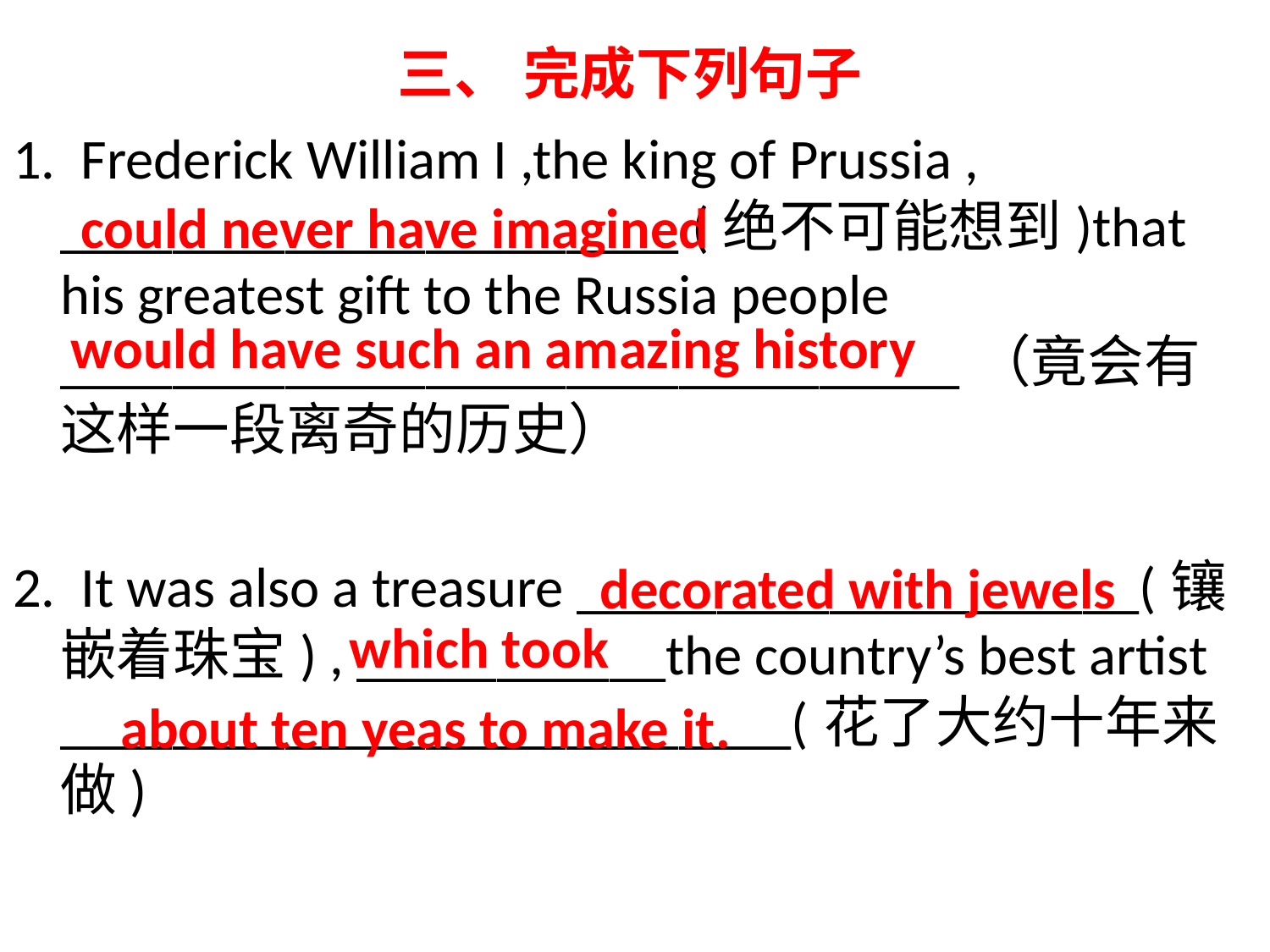

# 三、 完成下列句子
1.  Frederick William I ,the king of Prussia , ______________________ (绝不可能想到)that his greatest gift to the Russia people ________________________________（竟会有这样一段离奇的历史）

2.  It was also a treasure ____________________(镶嵌着珠宝) , ___________the country’s best artist __________________________(花了大约十年来做)
could never have imagined
would have such an amazing history
decorated with jewels
which took
about ten yeas to make it.